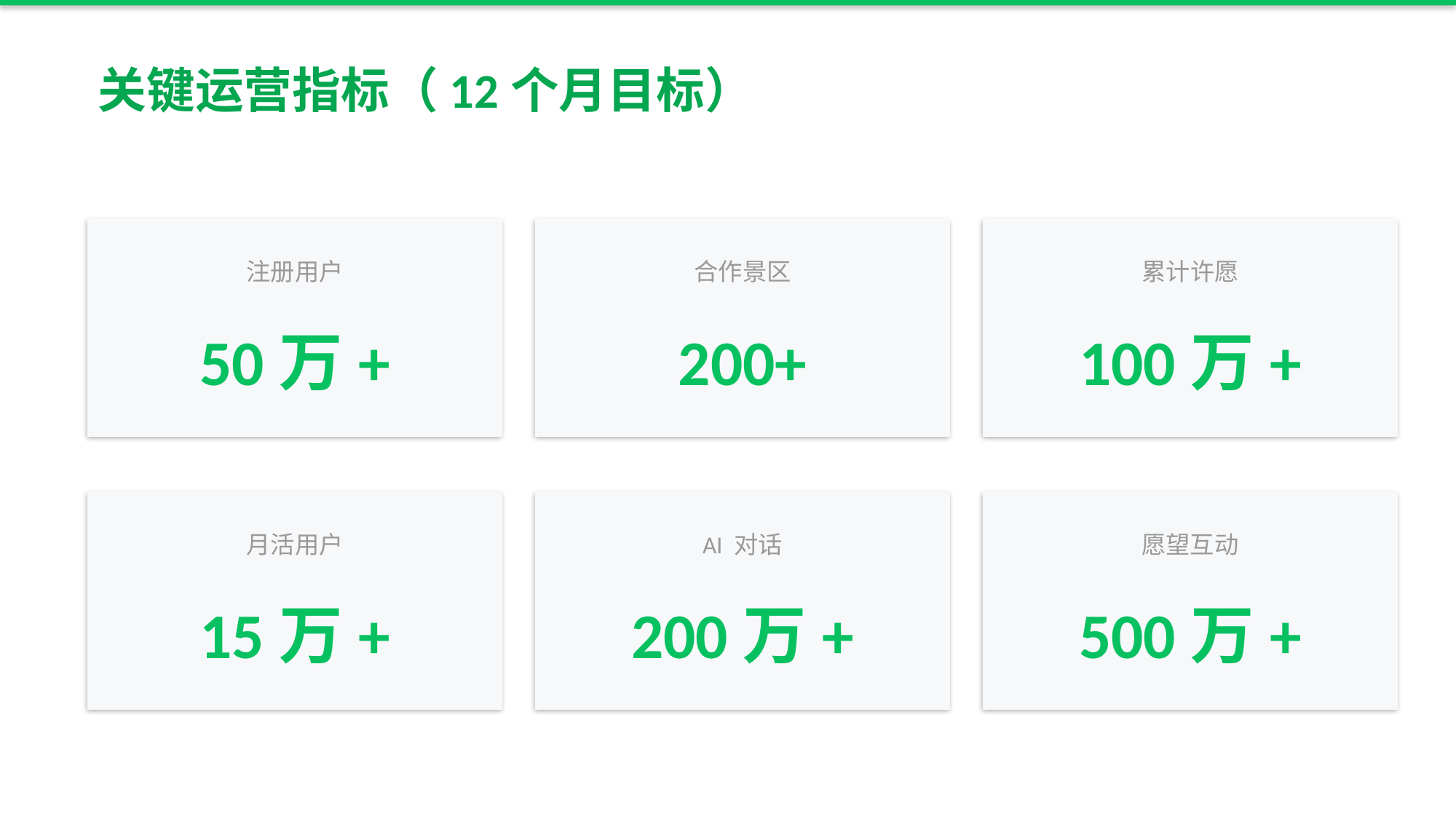

关键运营指标（12个月目标）

注册用户
合作景区
累计许愿
50万+
200+
100万+

月活用户
AI 对话
愿望互动
15万+
200万+
500万+